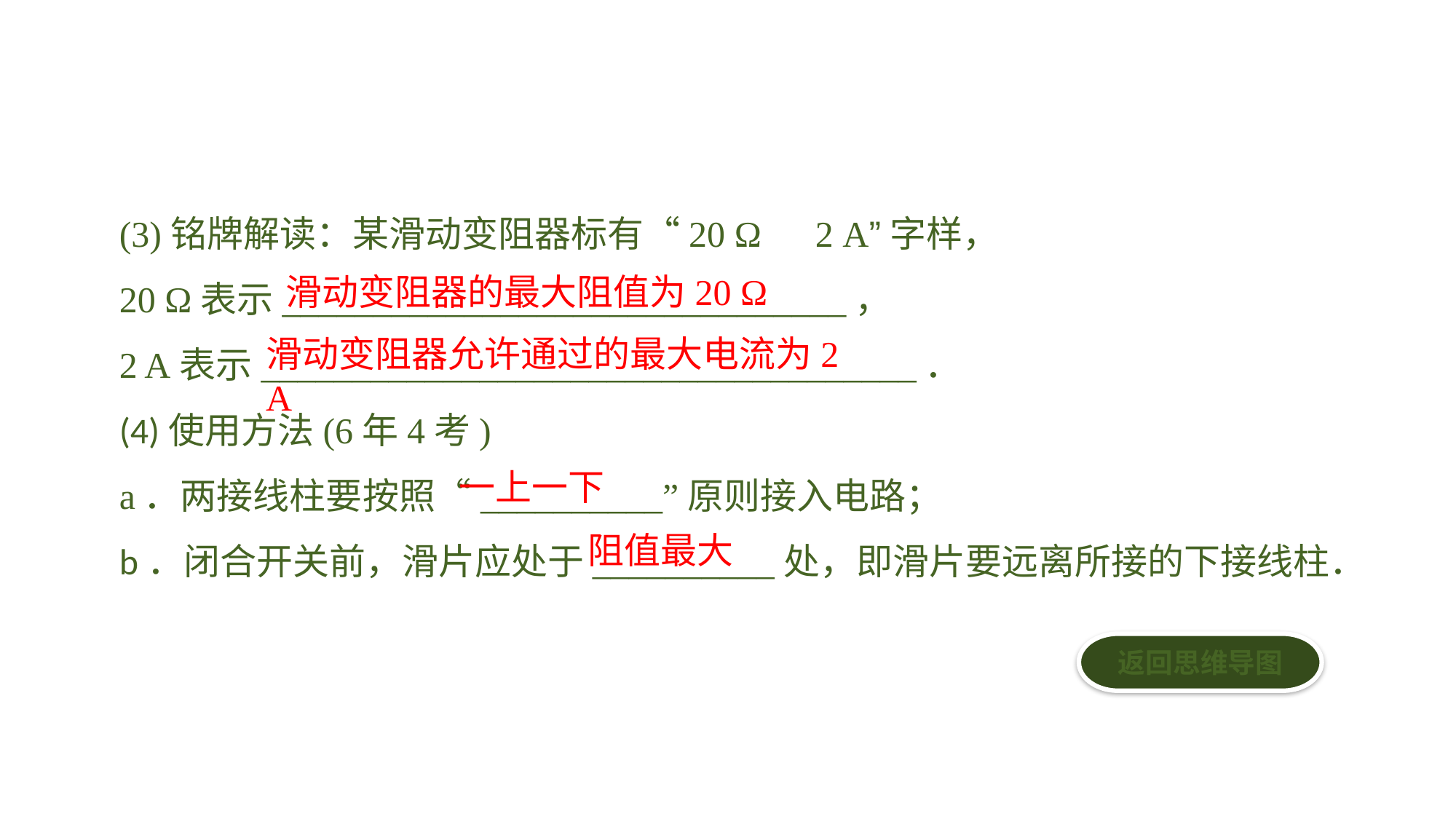

(3)铭牌解读：某滑动变阻器标有“20 Ω　2 A”字样，
20 Ω表示_______________________________，
2 A表示____________________________________．(4)使用方法(6年4考)a．两接线柱要按照“__________”原则接入电路；b．闭合开关前，滑片应处于__________处，即滑片要远离所接的下接线柱．
滑动变阻器的最大阻值为20 Ω
滑动变阻器允许通过的最大电流为2 A
一上一下
阻值最大
返回思维导图